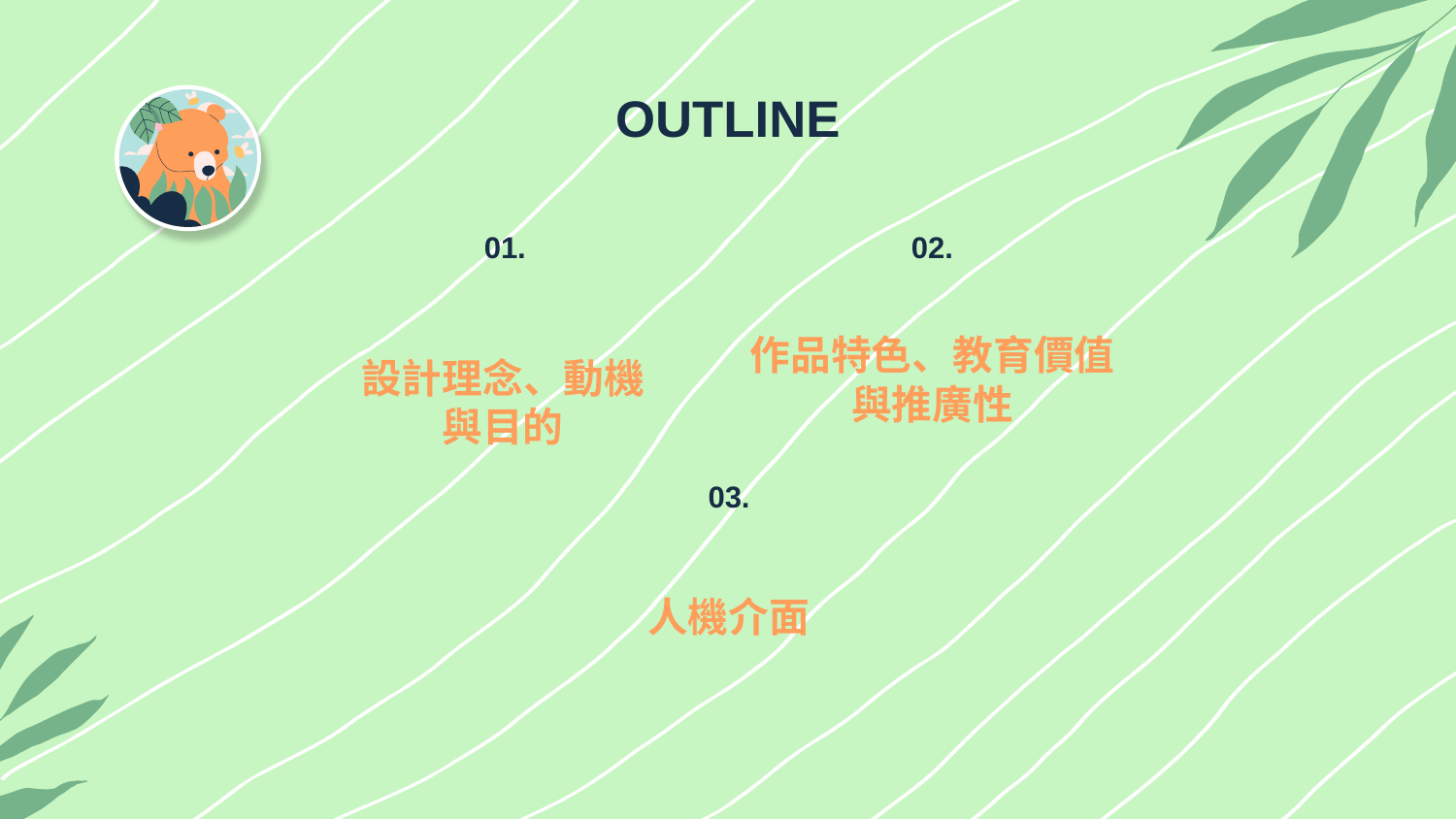

OUTLINE

01.
02.
作品特色、教育價值與推廣性
03.
人機介面
# 設計理念、動機
與目的